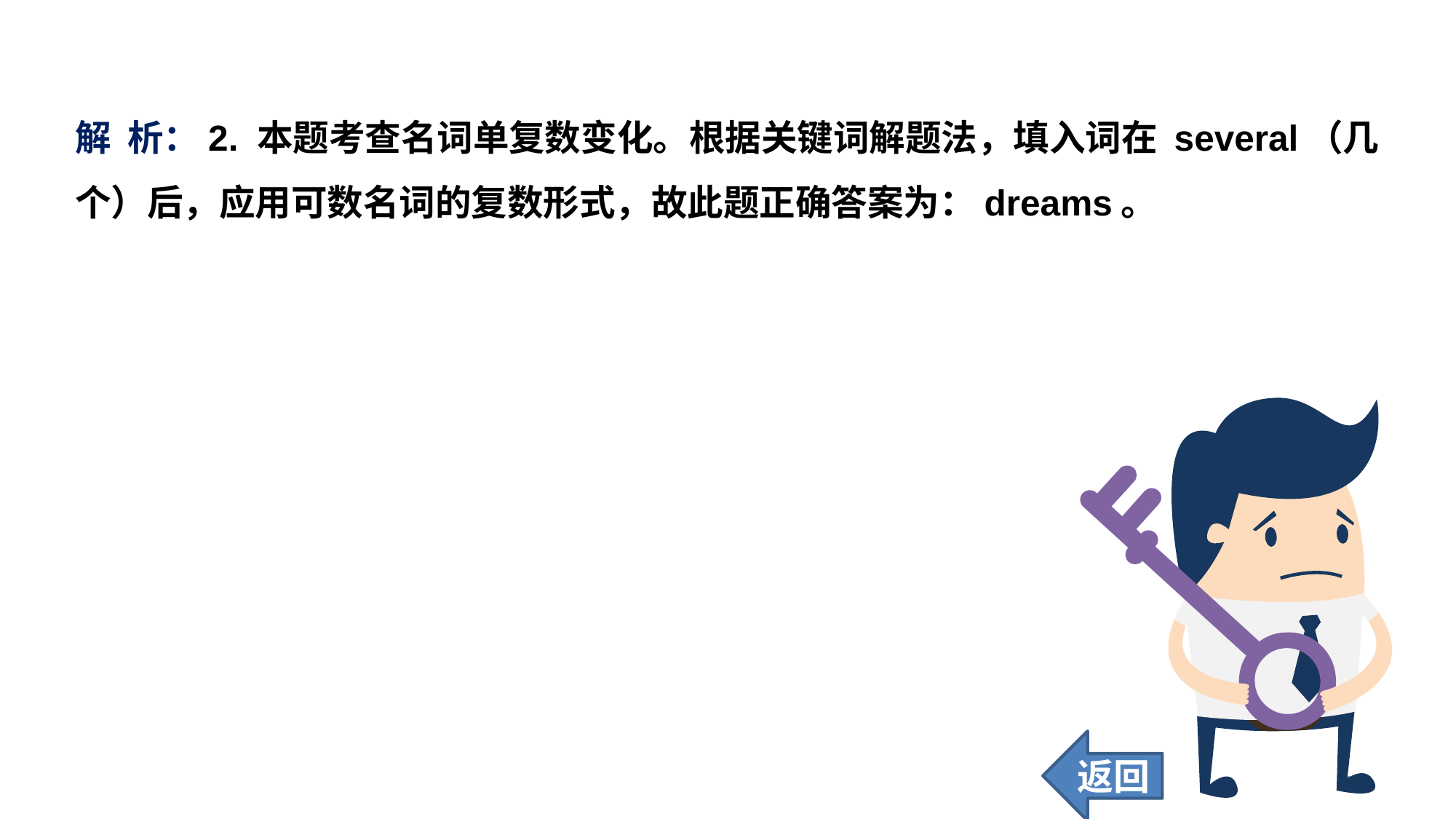

解  析：2. 本题考查名词单复数变化。根据关键词解题法，填入词在 several（几个）后，应用可数名词的复数形式，故此题正确答案为：dreams。

返回
137